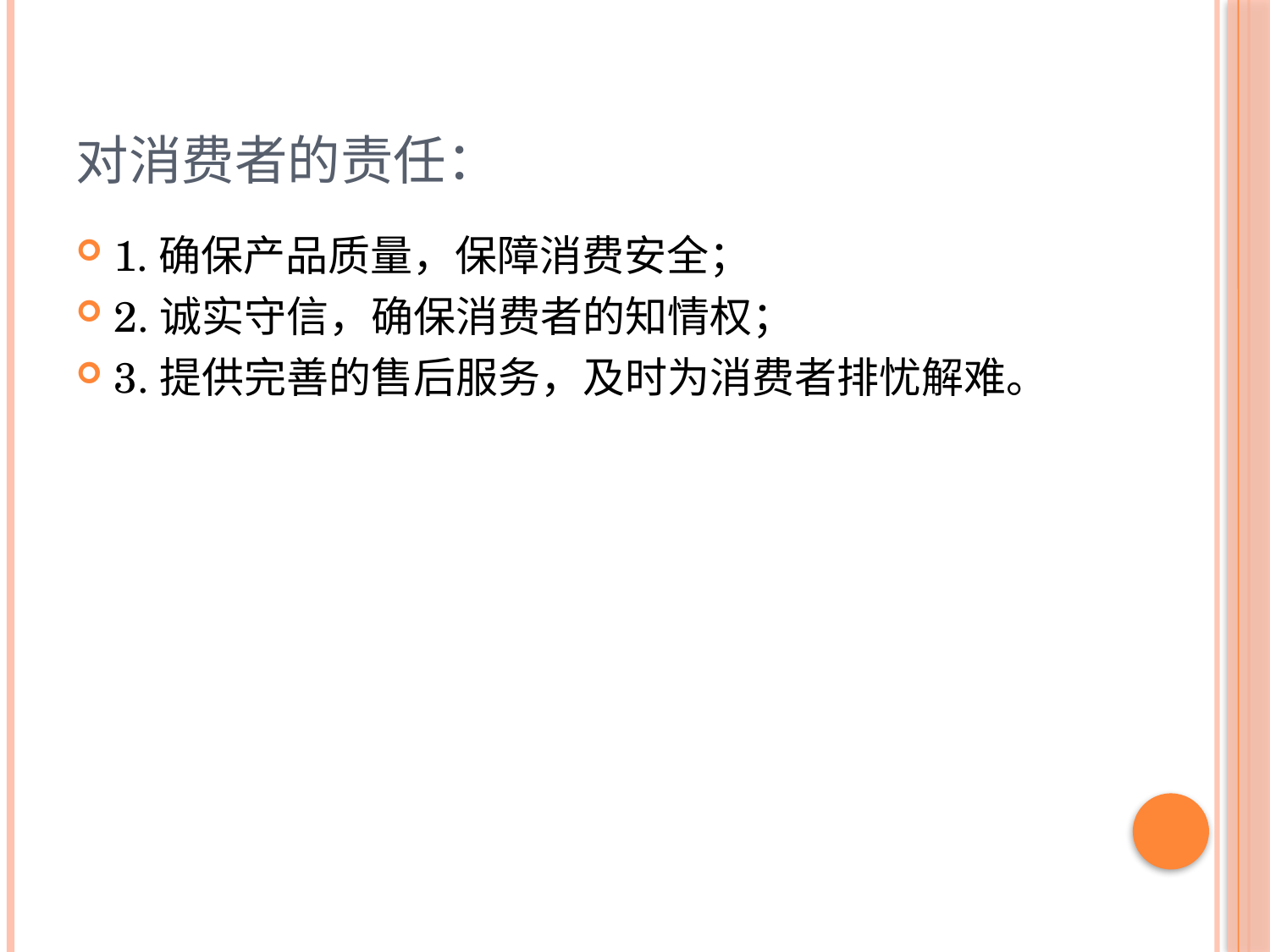

# 对消费者的责任：
1.确保产品质量，保障消费安全；
2.诚实守信，确保消费者的知情权；
3.提供完善的售后服务，及时为消费者排忧解难。